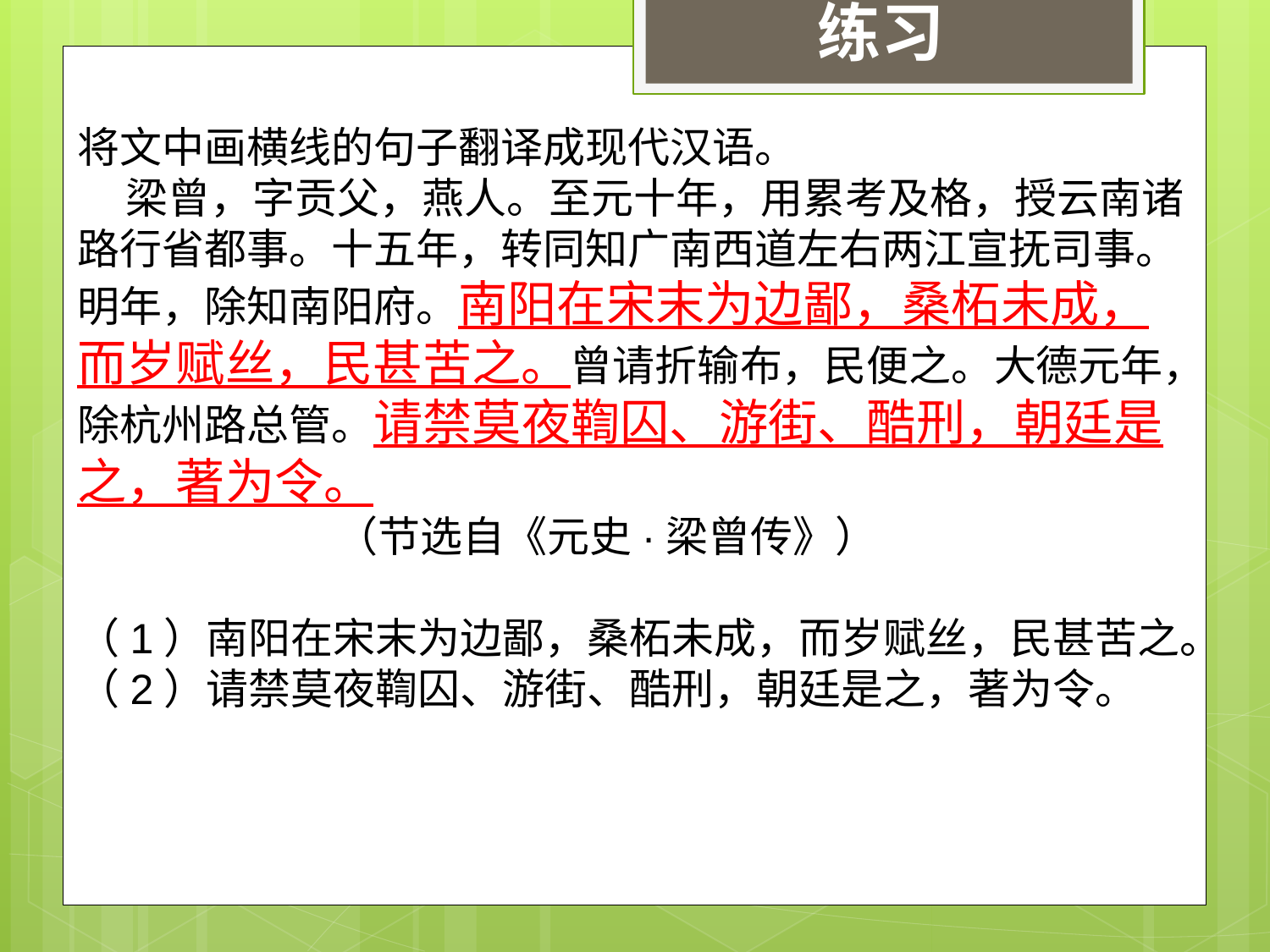

练习
将文中画横线的句子翻译成现代汉语。
    梁曾，字贡父，燕人。至元十年，用累考及格，授云南诸路行省都事。十五年，转同知广南西道左右两江宣抚司事。明年，除知南阳府。南阳在宋末为边鄙，桑柘未成，而岁赋丝，民甚苦之。曾请折输布，民便之。大德元年，除杭州路总管。请禁莫夜鞫囚、游街、酷刑，朝廷是之，著为令。
                          （节选自《元史·梁曾传》）

（1）南阳在宋末为边鄙，桑柘未成，而岁赋丝，民甚苦之。
（2）请禁莫夜鞫囚、游街、酷刑，朝廷是之，著为令。